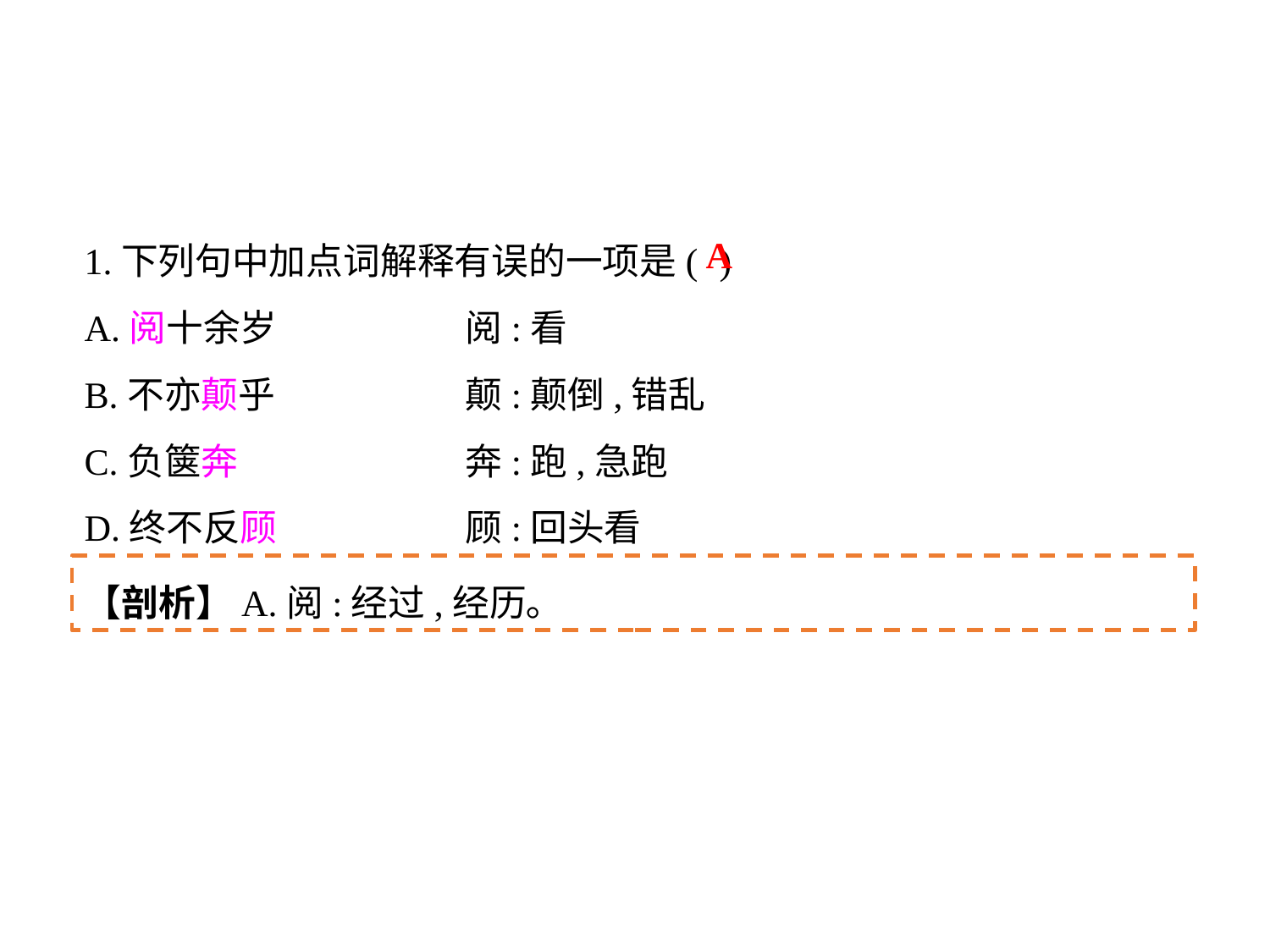

1.下列句中加点词解释有误的一项是(	)
A.阅十余岁		阅:看
B.不亦颠乎		颠:颠倒,错乱
C.负箧奔		奔:跑,急跑
D.终不反顾		顾:回头看
A
【剖析】A.阅:经过,经历｡